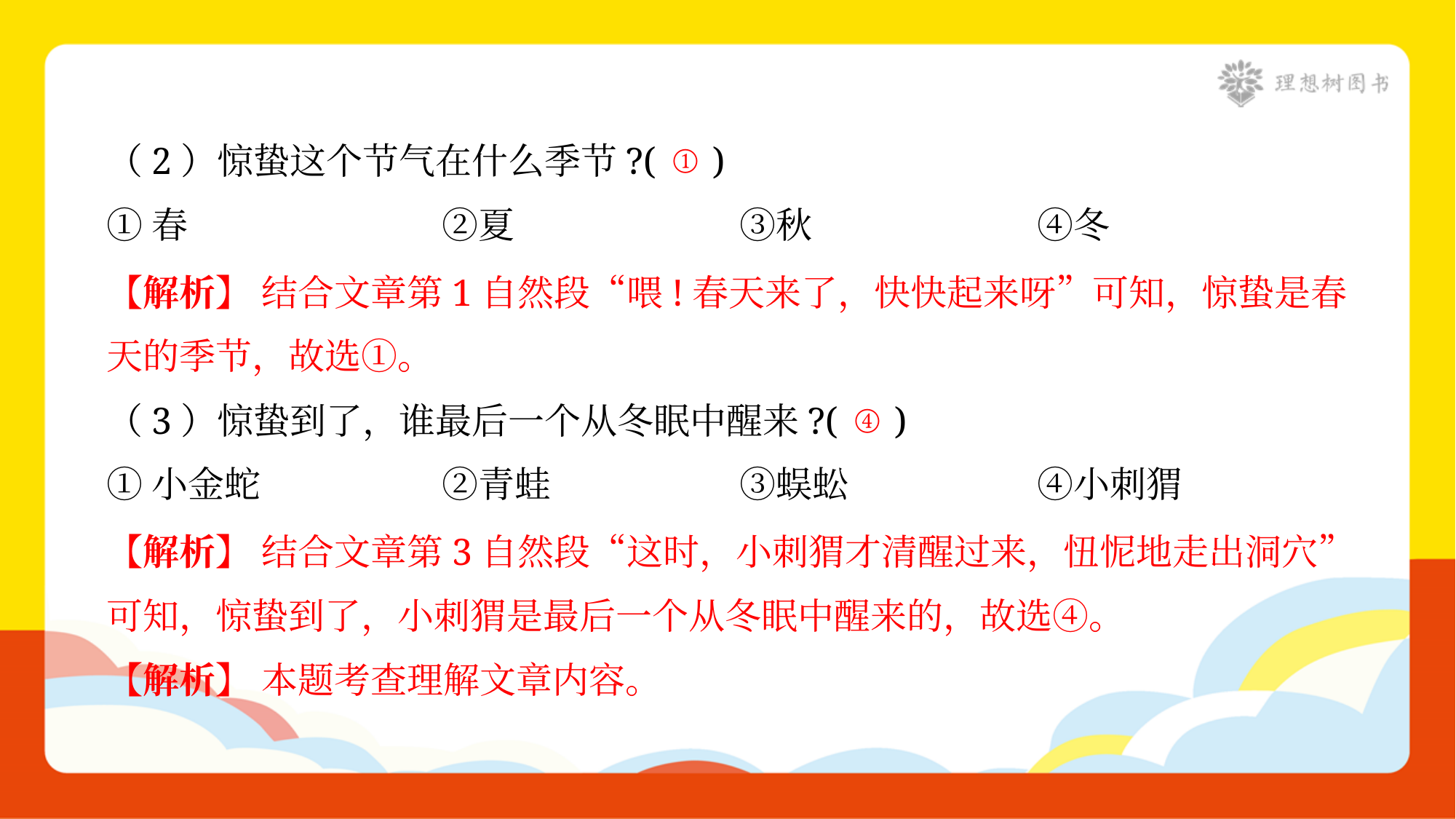

①
（2）惊蛰这个节气在什么季节?(      )
①春	②夏	③秋	④冬
【解析】 结合文章第1自然段“喂!春天来了，快快起来呀”可知，惊蛰是春
天的季节，故选①。
④
（3）惊蛰到了，谁最后一个从冬眠中醒来?(      )
①小金蛇	②青蛙	③蜈蚣	④小刺猬
【解析】 结合文章第3自然段“这时，小刺猬才清醒过来，忸怩地走出洞穴”
可知，惊蛰到了，小刺猬是最后一个从冬眠中醒来的，故选④。
【解析】 本题考查理解文章内容。